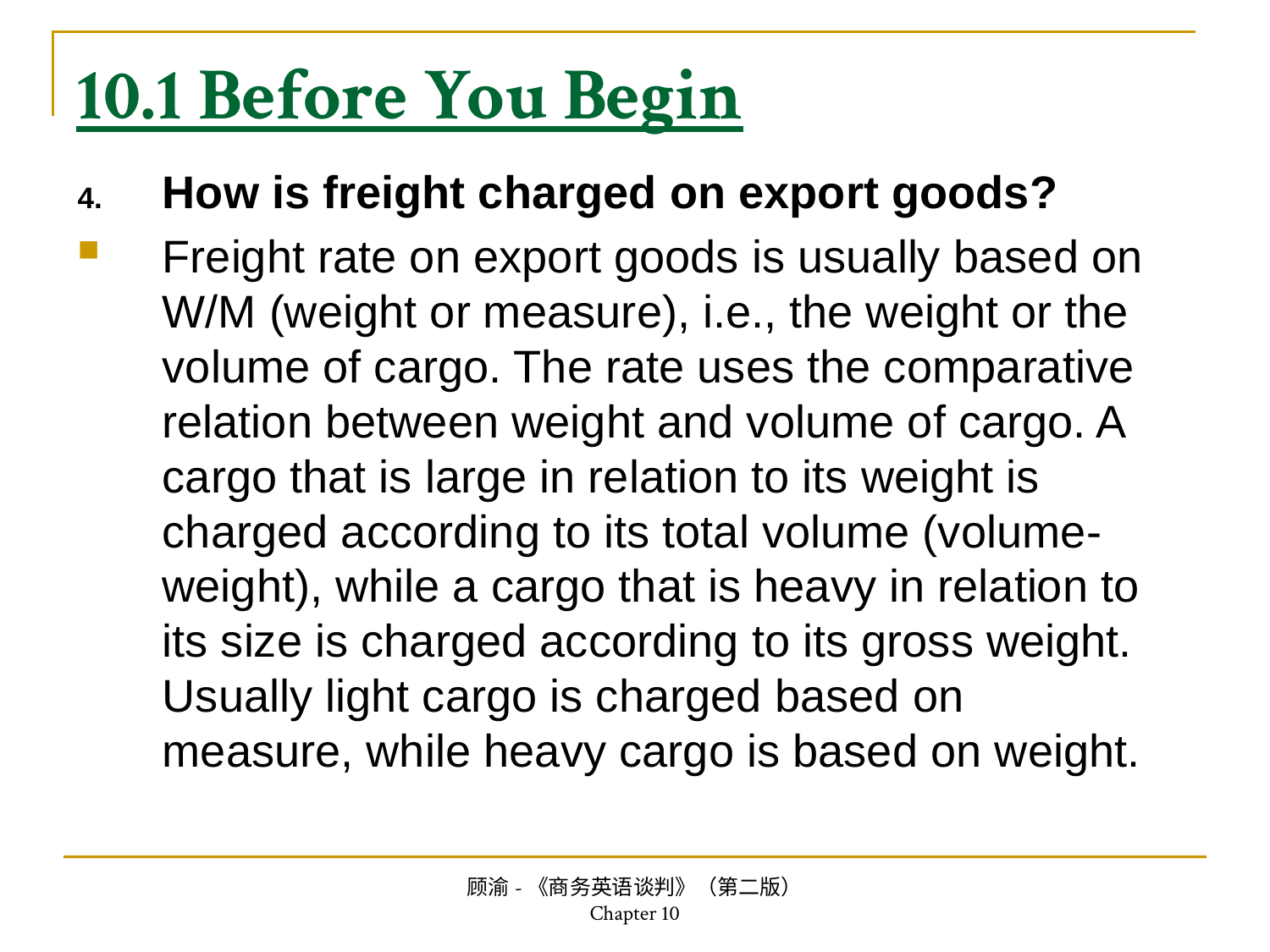

# 10.1 Before You Begin
How is freight charged on export goods?
Freight rate on export goods is usually based on W/M (weight or measure), i.e., the weight or the volume of cargo. The rate uses the comparative relation between weight and volume of cargo. A cargo that is large in relation to its weight is charged according to its total volume (volume-weight), while a cargo that is heavy in relation to its size is charged according to its gross weight. Usually light cargo is charged based on measure, while heavy cargo is based on weight.

8
顾渝-《商务英语谈判》（第二版） Chapter 10